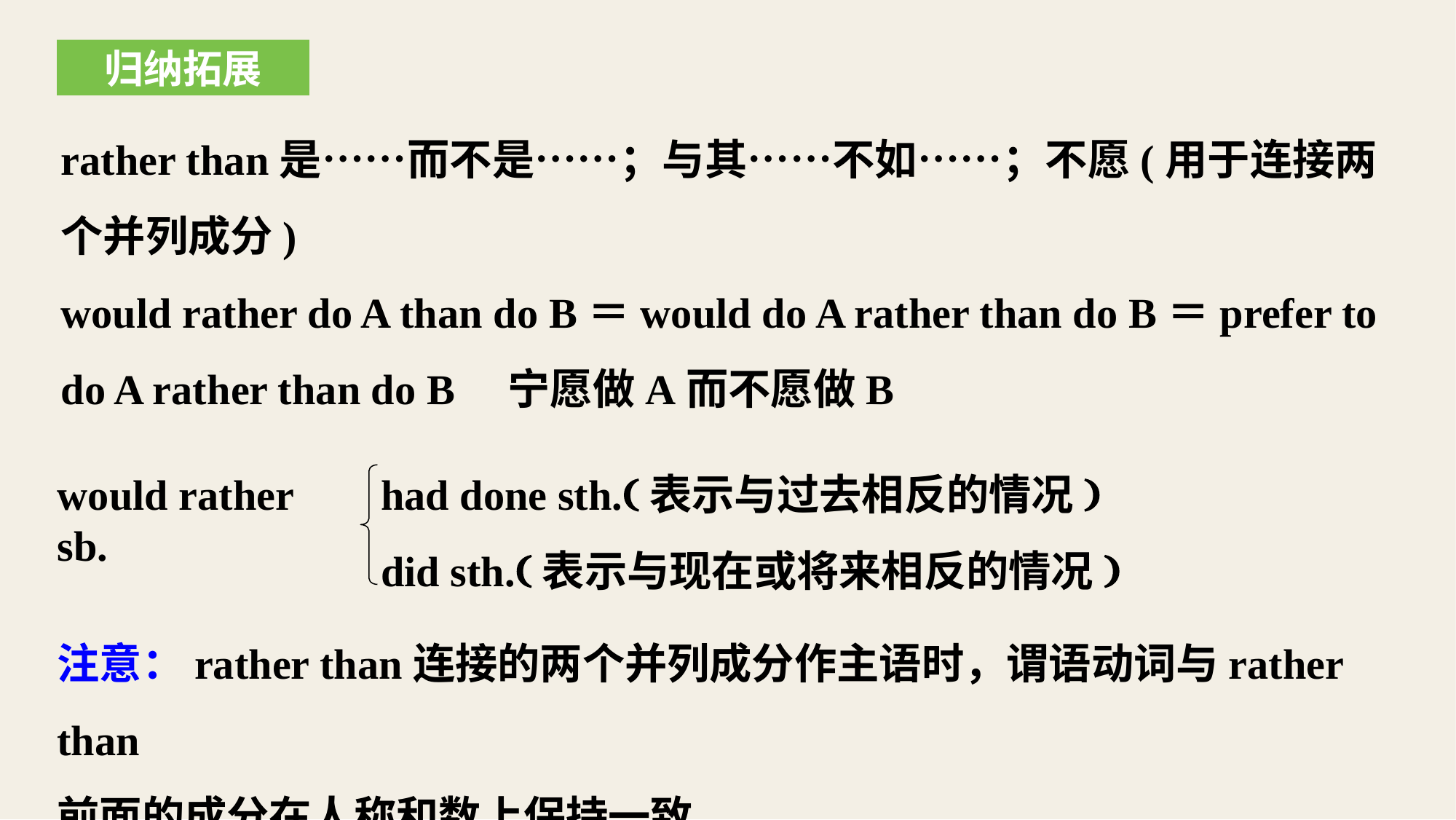

归纳拓展
rather than是……而不是……；与其……不如……；不愿(用于连接两个并列成分)
would rather do A than do B＝would do A rather than do B＝prefer to do A rather than do B　宁愿做A而不愿做B
had done sth.(表示与过去相反的情况)
did sth.(表示与现在或将来相反的情况)

would rather sb.
注意：rather than连接的两个并列成分作主语时，谓语动词与rather than
前面的成分在人称和数上保持一致。